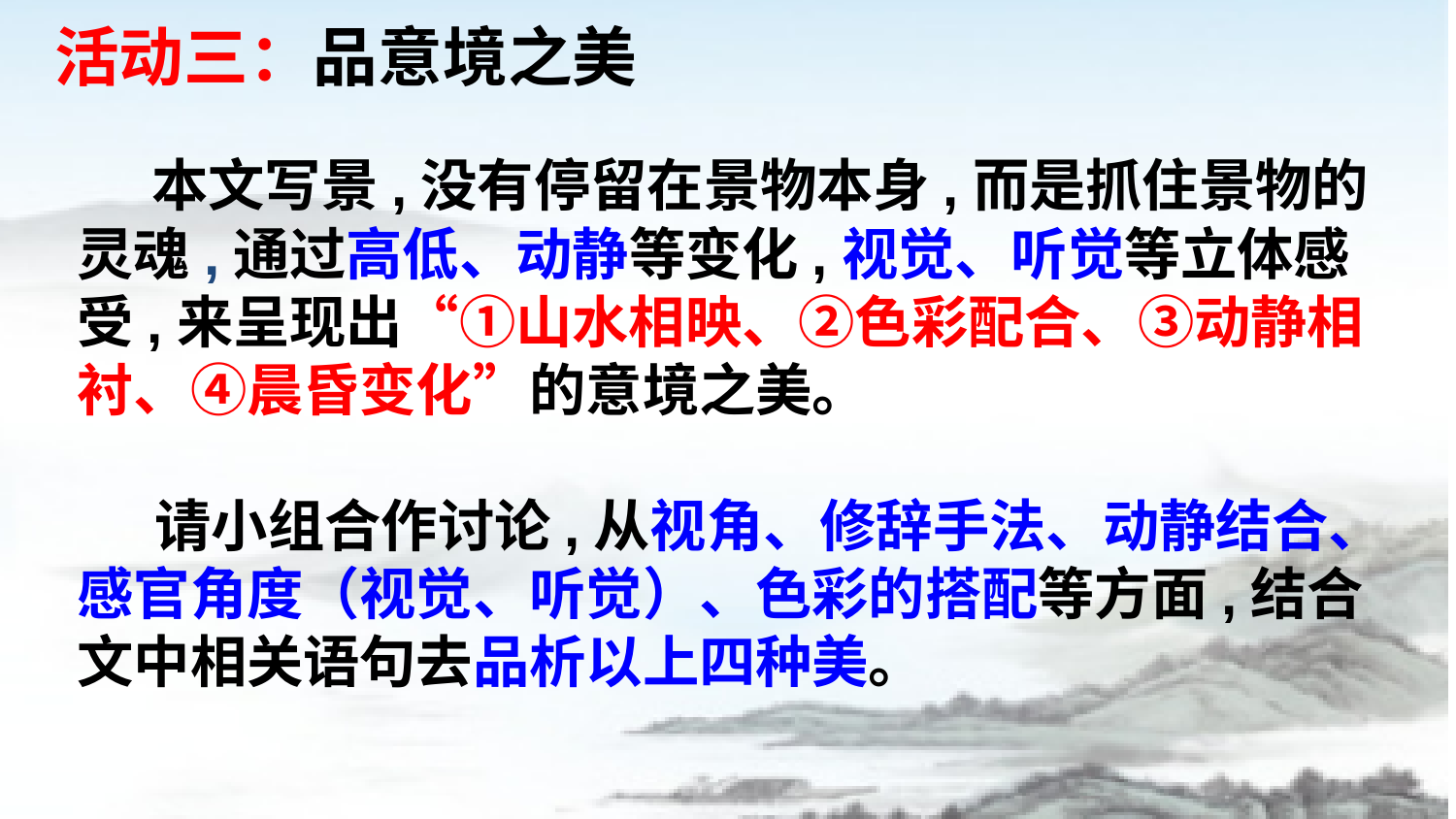

活动三：品意境之美
    本文写景,没有停留在景物本身,而是抓住景物的灵魂,通过高低、动静等变化,视觉、听觉等立体感受,来呈现出“①山水相映、②色彩配合、③动静相衬、④晨昏变化”的意境之美。

     请小组合作讨论,从视角、修辞手法、动静结合、感官角度（视觉、听觉）、色彩的搭配等方面,结合文中相关语句去品析以上四种美。